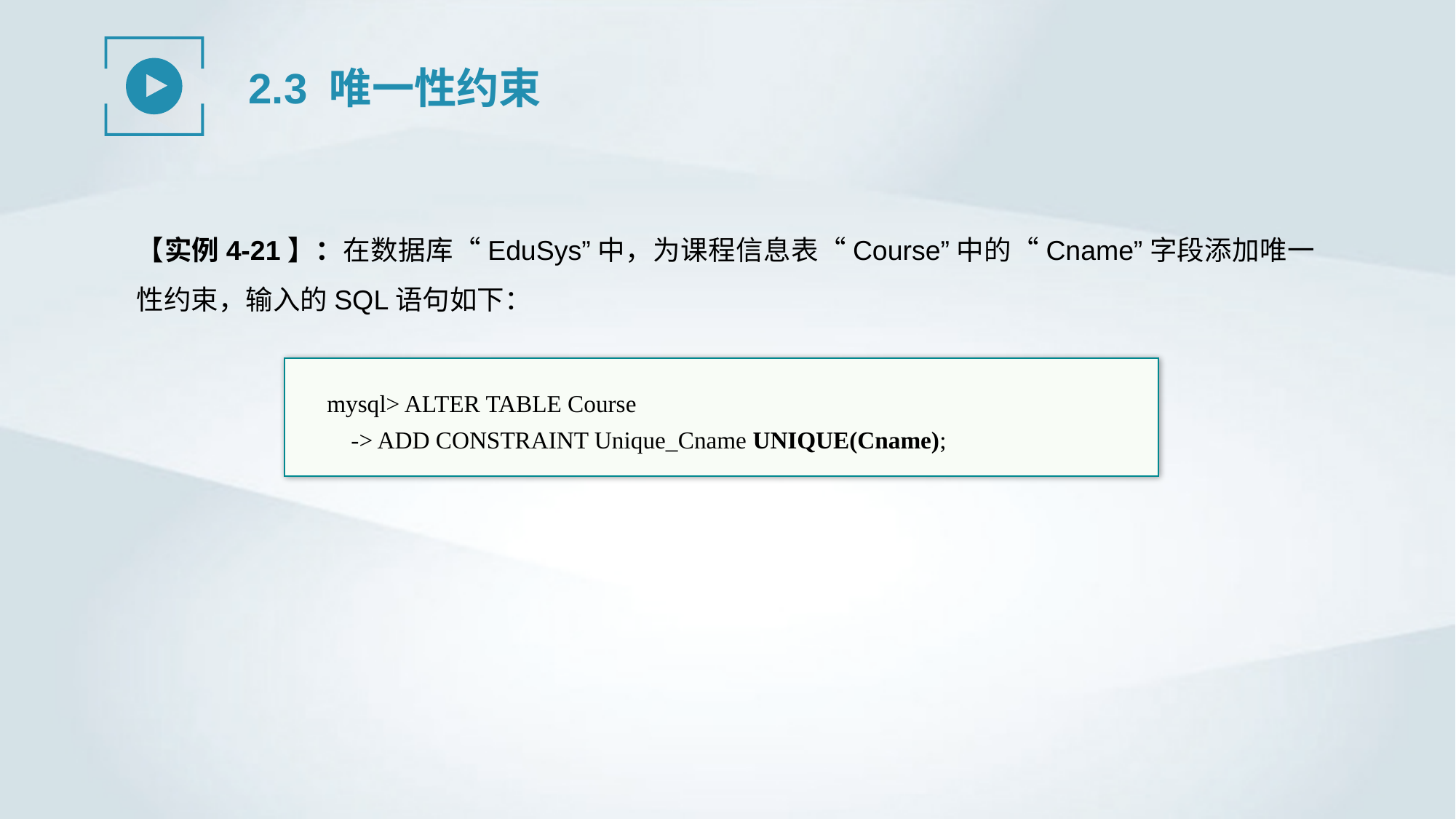

2.3 唯一性约束
【实例4-21】：在数据库“EduSys”中，为课程信息表“Course”中的“Cname”字段添加唯一性约束，输入的SQL语句如下：
mysql> ALTER TABLE Course
    -> ADD CONSTRAINT Unique_Cname UNIQUE(Cname);